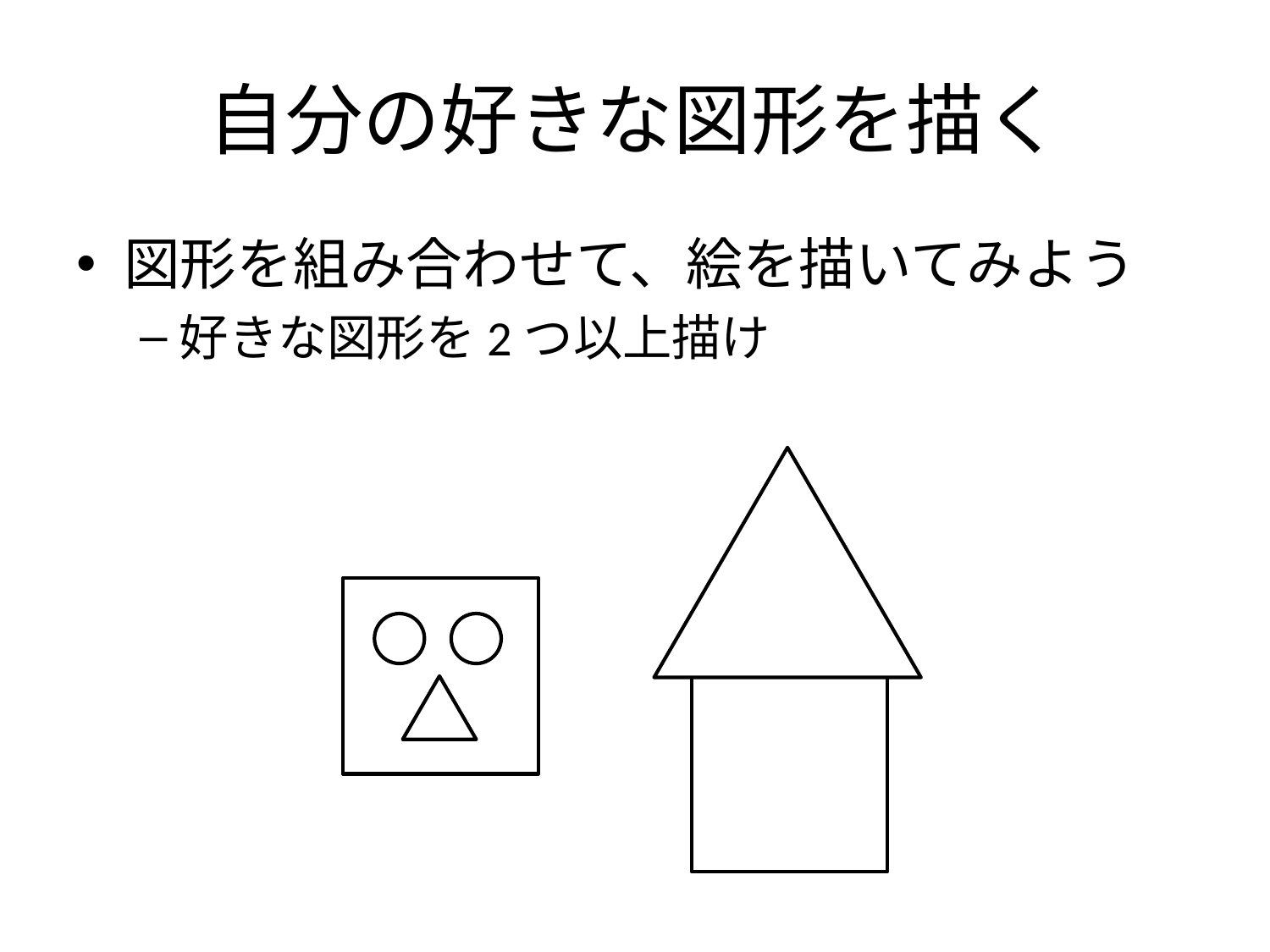

# 自分の好きな図形を描く
図形を組み合わせて、絵を描いてみよう
好きな図形を2つ以上描け